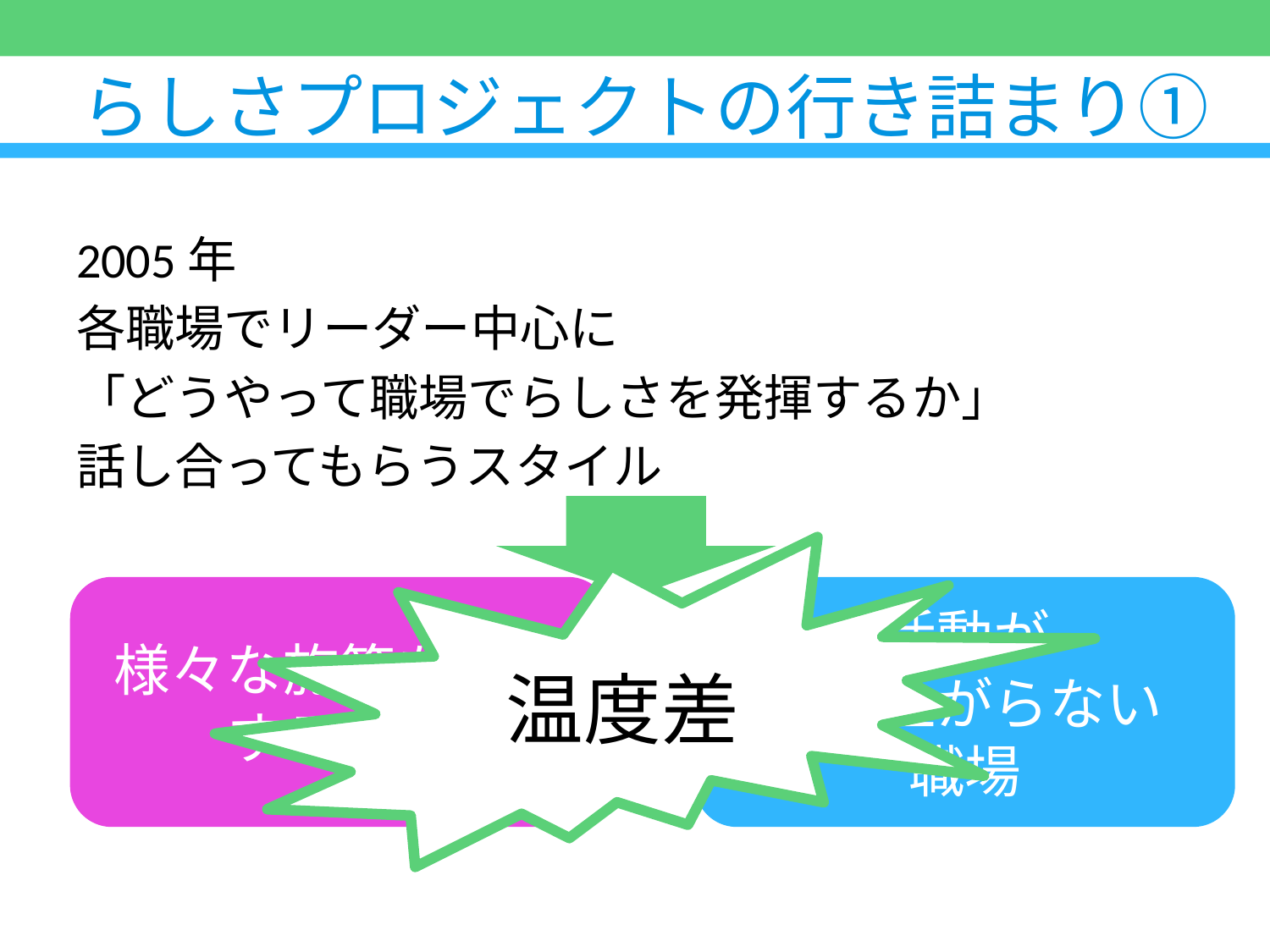

# らしさプロジェクトの行き詰まり①

2005年
各職場でリーダー中心に
「どうやって職場でらしさを発揮するか」
話し合ってもらうスタイル

温度差
様々な施策を実行
する職場
活動が
盛り上がらない
職場